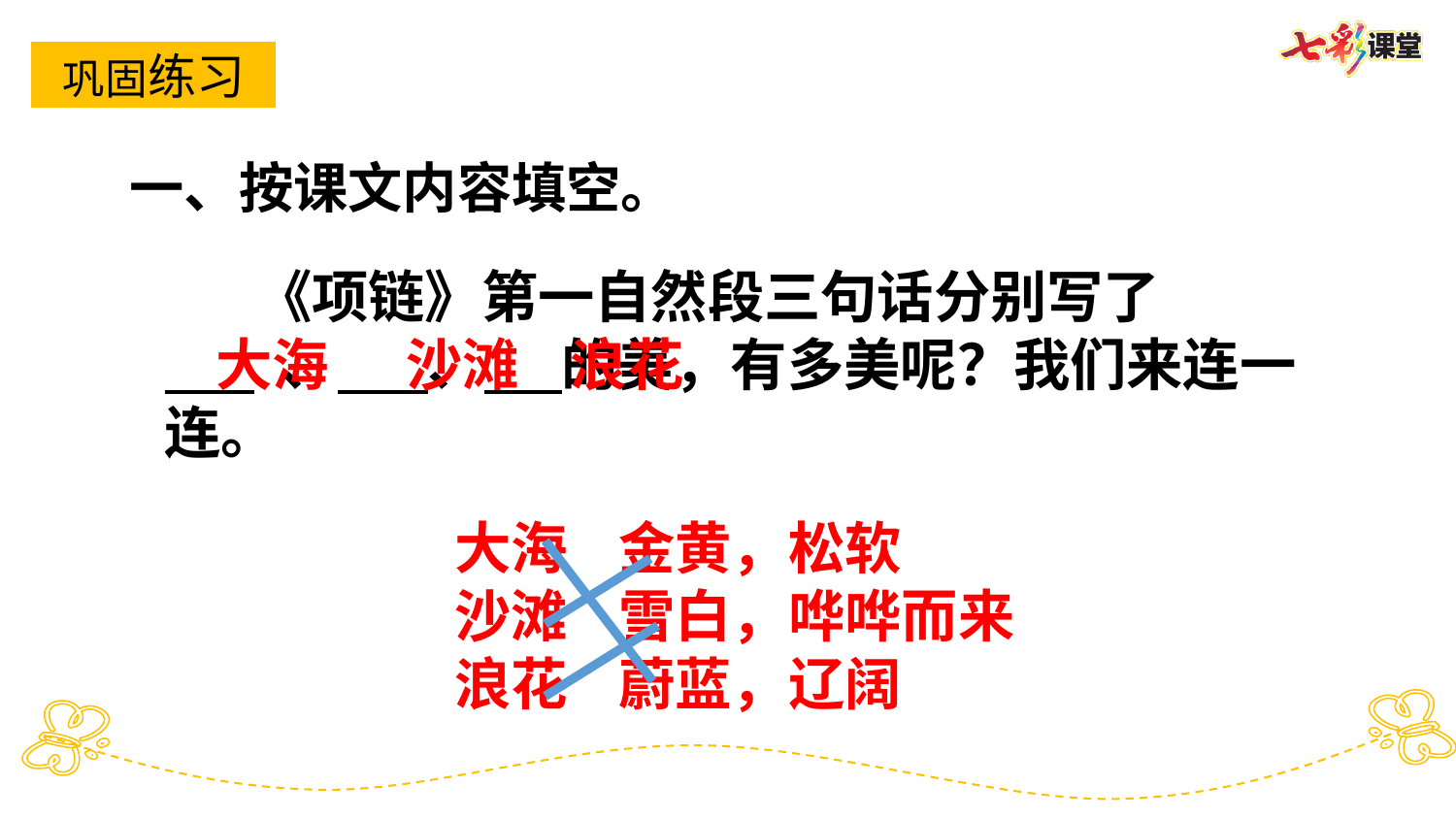

巩固练习
一、按课文内容填空。
      《项链》第一自然段三句话分别写了
        、       、      的美，有多美呢？我们来连一连。
大海      沙滩    浪花
大海    金黄，松软
沙滩    雪白，哗哗而来
浪花    蔚蓝，辽阔